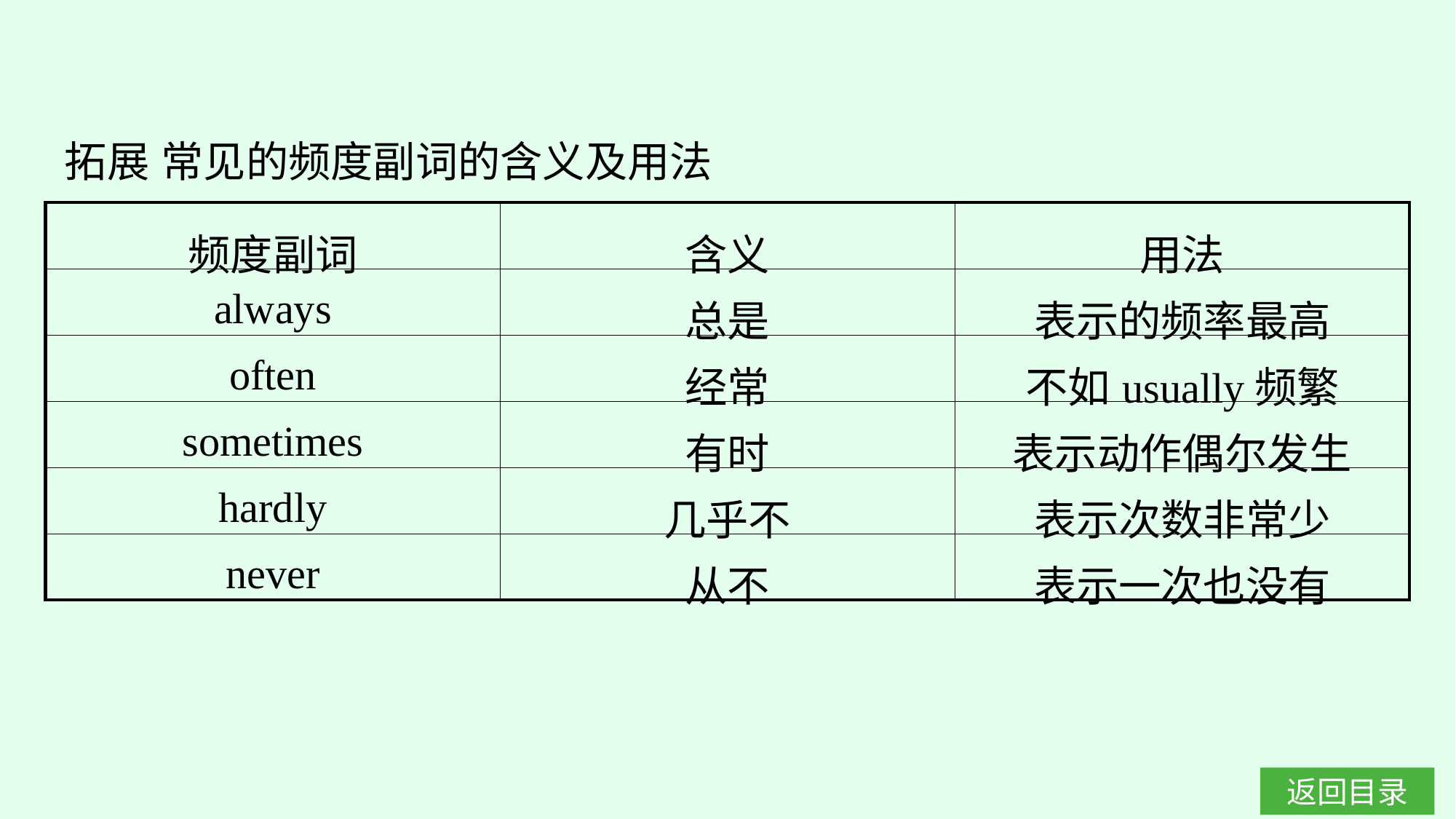

拓展 常见的频度副词的含义及用法
| 频度副词 | 含义 | 用法 |
| --- | --- | --- |
| always | 总是 | 表示的频率最高 |
| often | 经常 | 不如usually频繁 |
| sometimes | 有时 | 表示动作偶尔发生 |
| hardly | 几乎不 | 表示次数非常少 |
| never | 从不 | 表示一次也没有 |